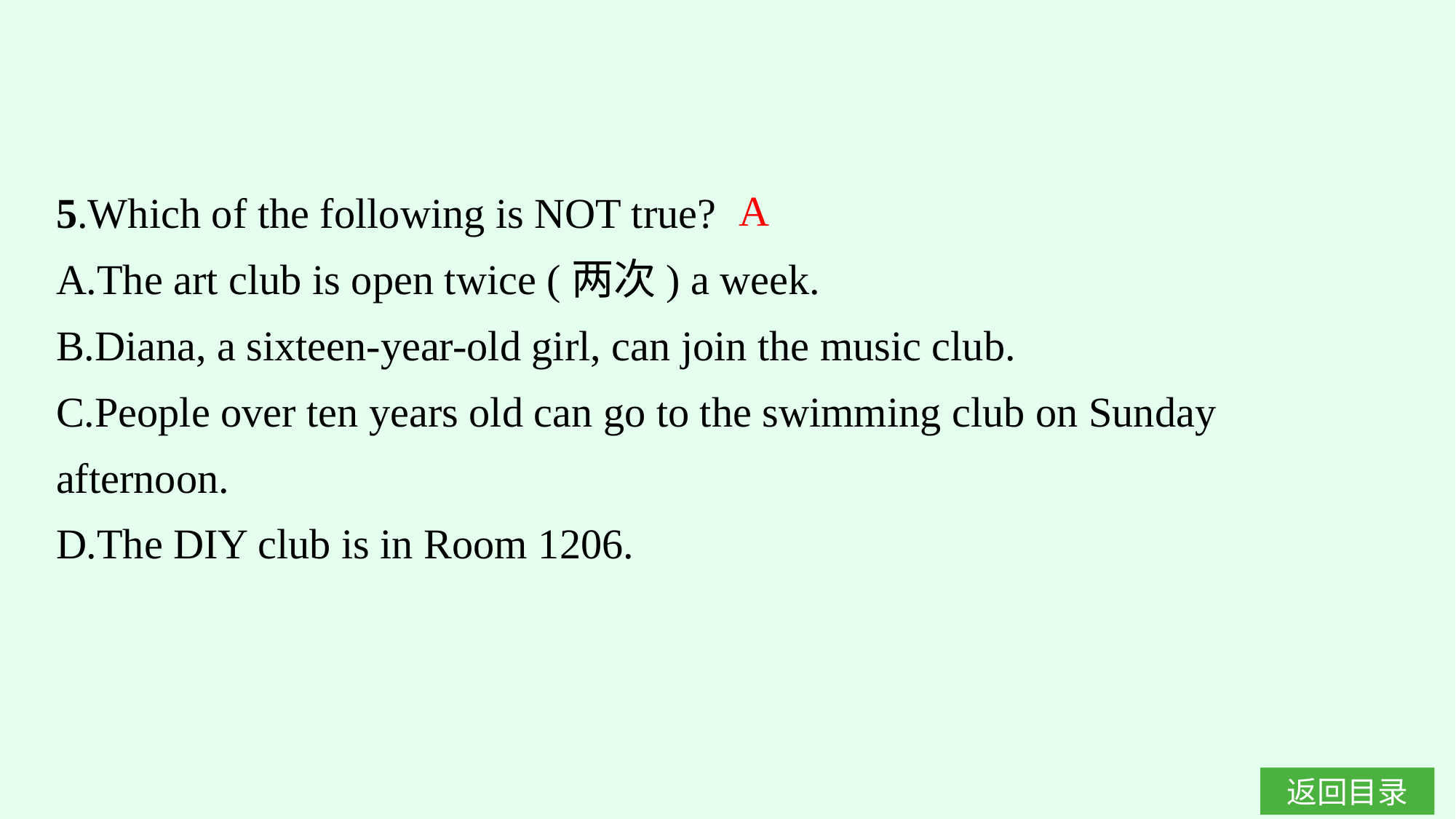

5.Which of the following is NOT true?
A.The art club is open twice (两次) a week.
B.Diana, a sixteen-year-old girl, can join the music club.
C.People over ten years old can go to the swimming club on Sunday afternoon.
D.The DIY club is in Room 1206.
A